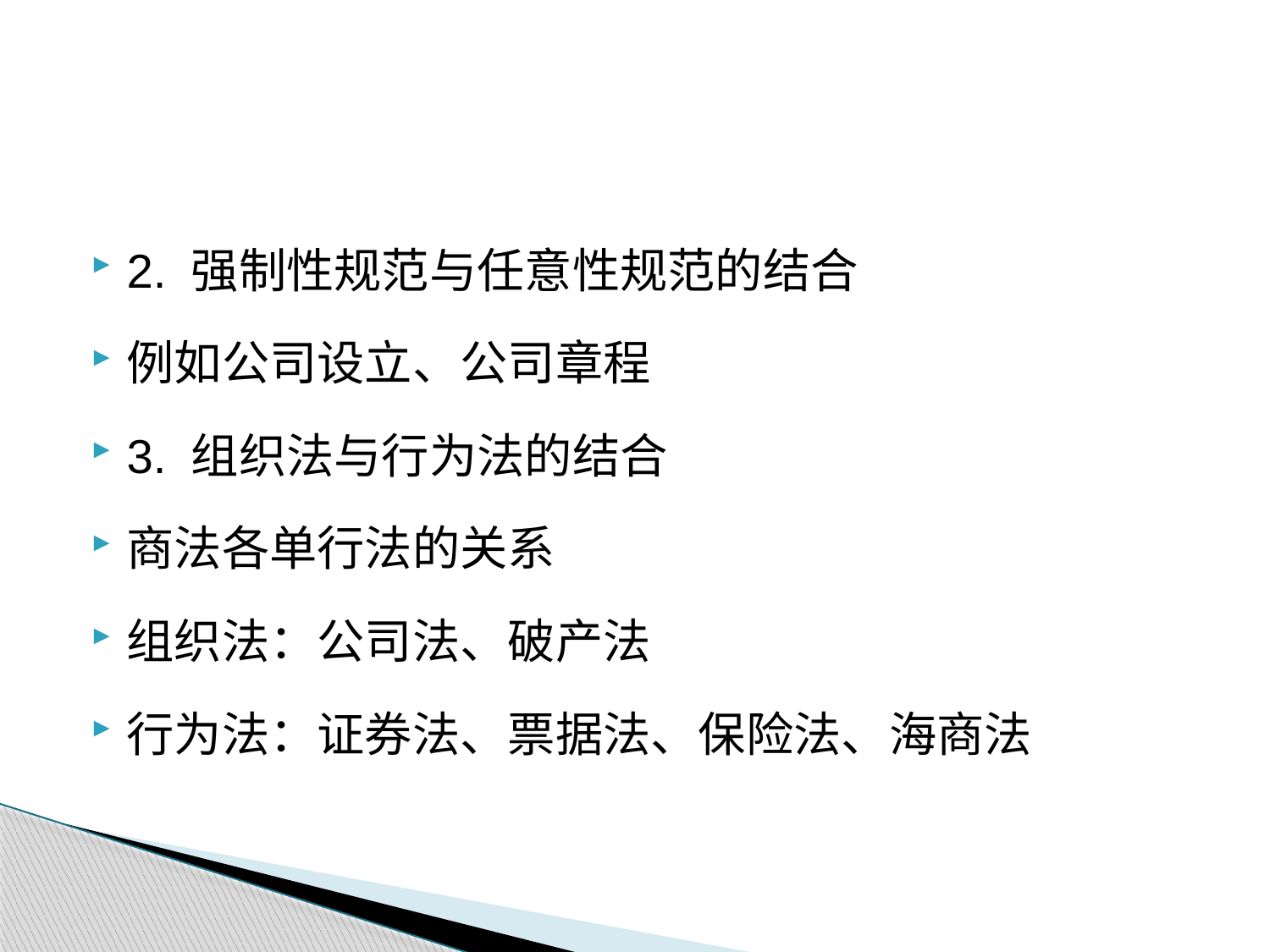

#
2. 强制性规范与任意性规范的结合
例如公司设立、公司章程
3. 组织法与行为法的结合
商法各单行法的关系
组织法：公司法、破产法
行为法：证券法、票据法、保险法、海商法